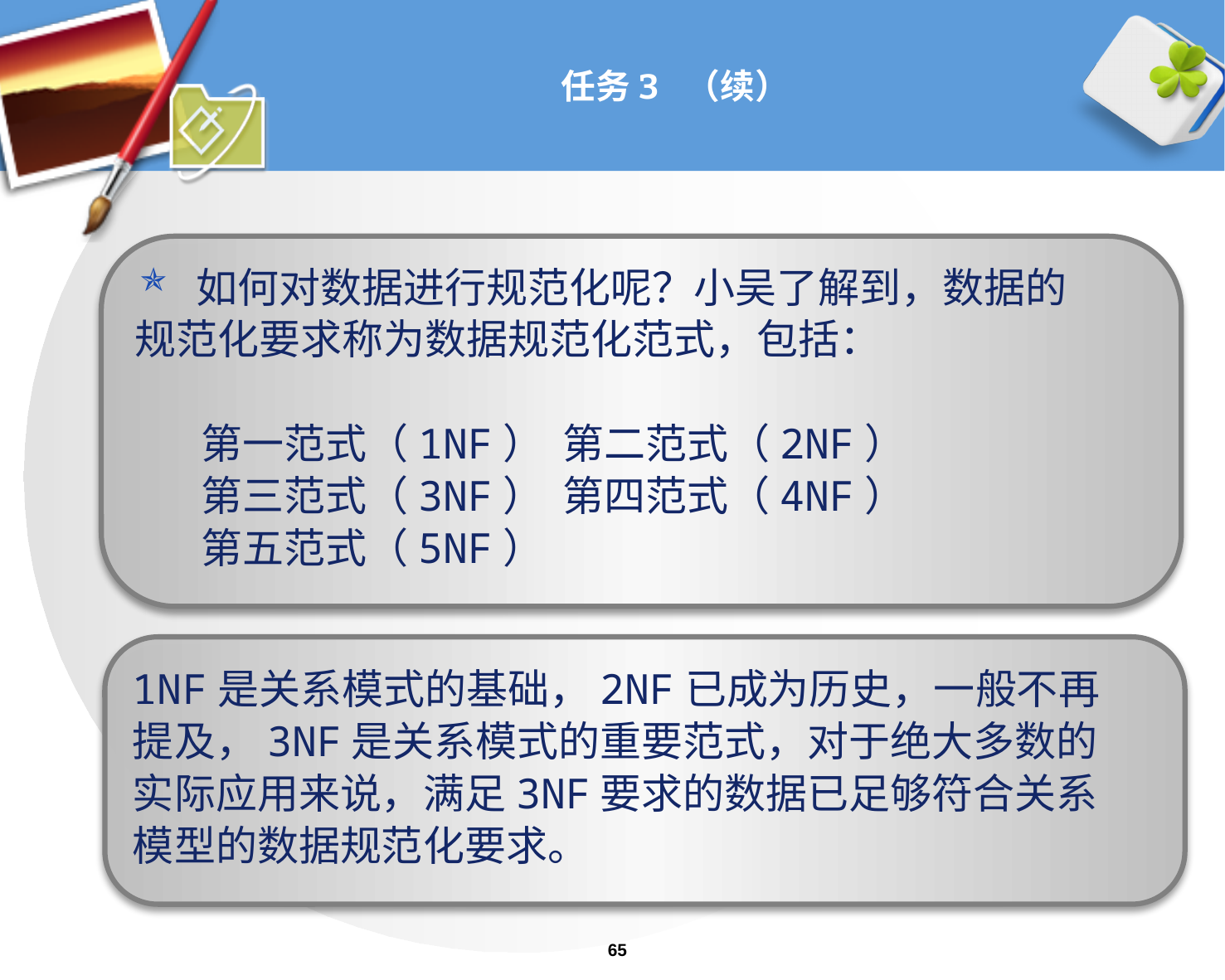

如何对数据进行规范化呢？小吴了解到，数据的
规范化要求称为数据规范化范式，包括：

      第一范式（1NF）  第二范式（2NF）
      第三范式（3NF）  第四范式（4NF）
      第五范式（5NF）
# 任务3   （续）
1NF是关系模式的基础，2NF已成为历史，一般不再
提及，3NF是关系模式的重要范式，对于绝大多数的
实际应用来说，满足3NF要求的数据已足够符合关系
模型的数据规范化要求。
65